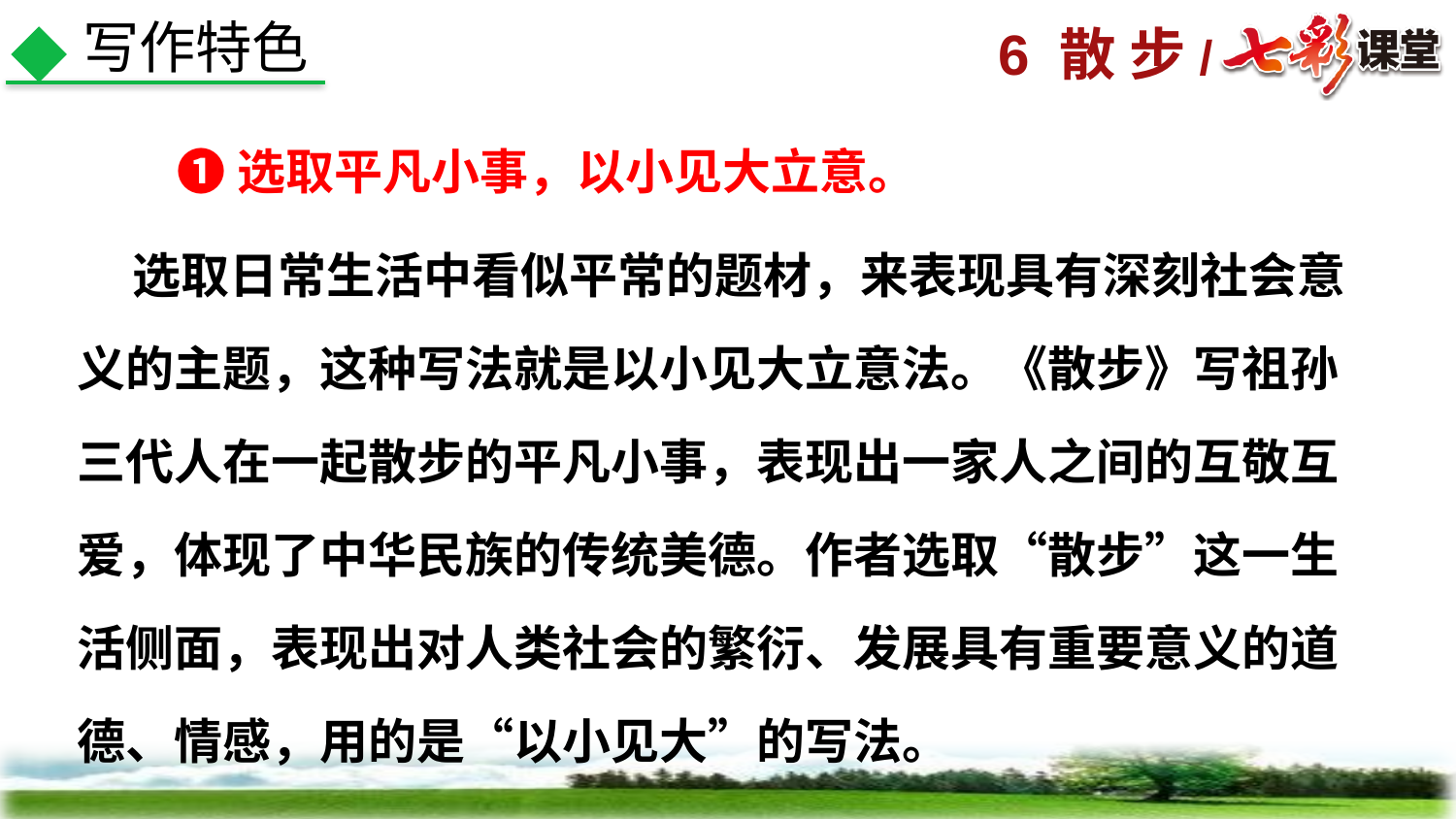

写作特色

❶选取平凡小事，以小见大立意。
    选取日常生活中看似平常的题材，来表现具有深刻社会意义的主题，这种写法就是以小见大立意法。《散步》写祖孙三代人在一起散步的平凡小事，表现出一家人之间的互敬互爱，体现了中华民族的传统美德。作者选取“散步”这一生活侧面，表现出对人类社会的繁衍、发展具有重要意义的道德、情感，用的是“以小见大”的写法。